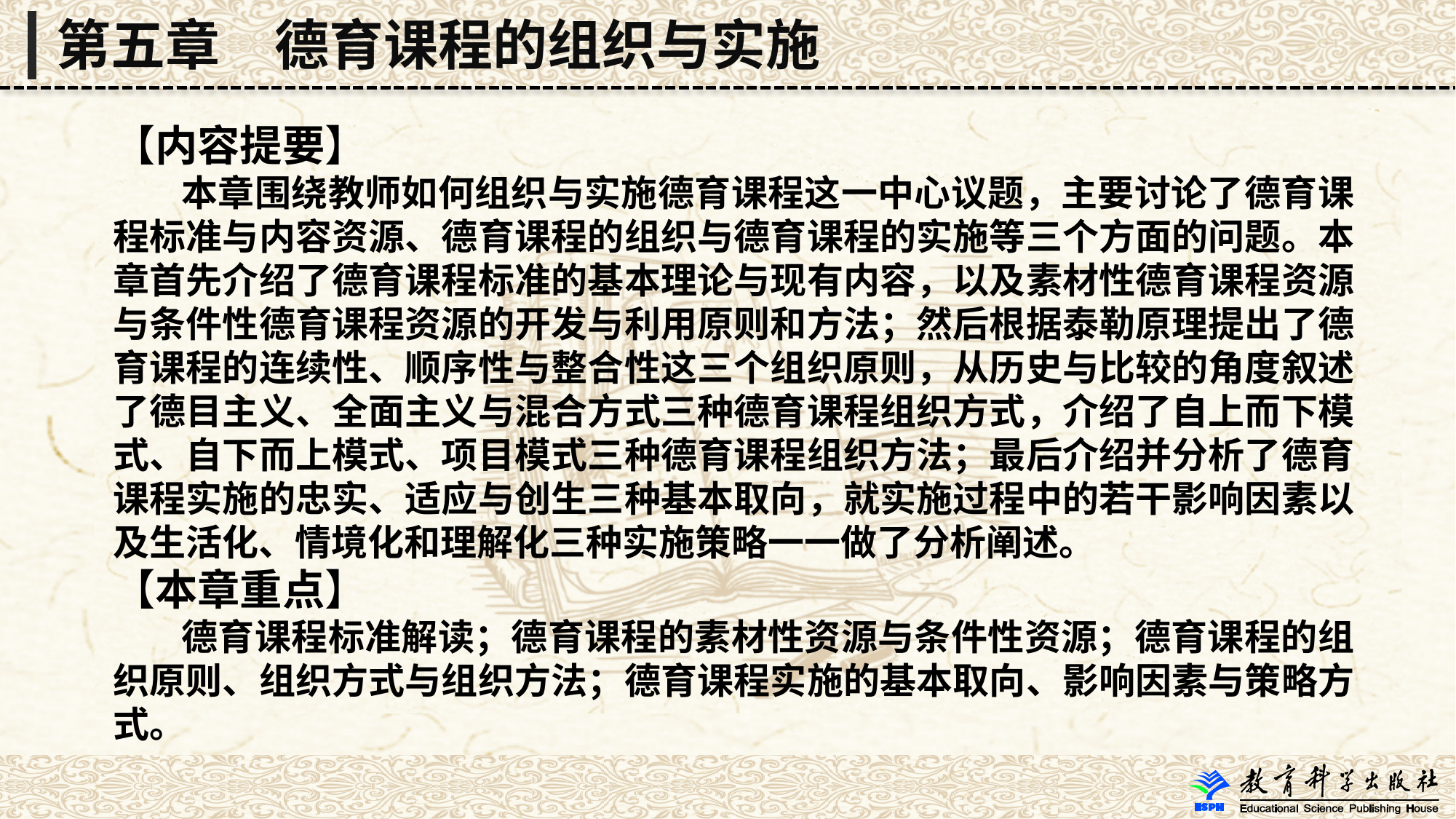

第五章　德育课程的组织与实施
【内容提要】
       本章围绕教师如何组织与实施德育课程这一中心议题，主要讨论了德育课程标准与内容资源、德育课程的组织与德育课程的实施等三个方面的问题。本章首先介绍了德育课程标准的基本理论与现有内容，以及素材性德育课程资源与条件性德育课程资源的开发与利用原则和方法；然后根据泰勒原理提出了德育课程的连续性、顺序性与整合性这三个组织原则，从历史与比较的角度叙述了德目主义、全面主义与混合方式三种德育课程组织方式，介绍了自上而下模式、自下而上模式、项目模式三种德育课程组织方法；最后介绍并分析了德育课程实施的忠实、适应与创生三种基本取向，就实施过程中的若干影响因素以及生活化、情境化和理解化三种实施策略一一做了分析阐述。
【本章重点】
       德育课程标准解读；德育课程的素材性资源与条件性资源；德育课程的组织原则、组织方式与组织方法；德育课程实施的基本取向、影响因素与策略方式。